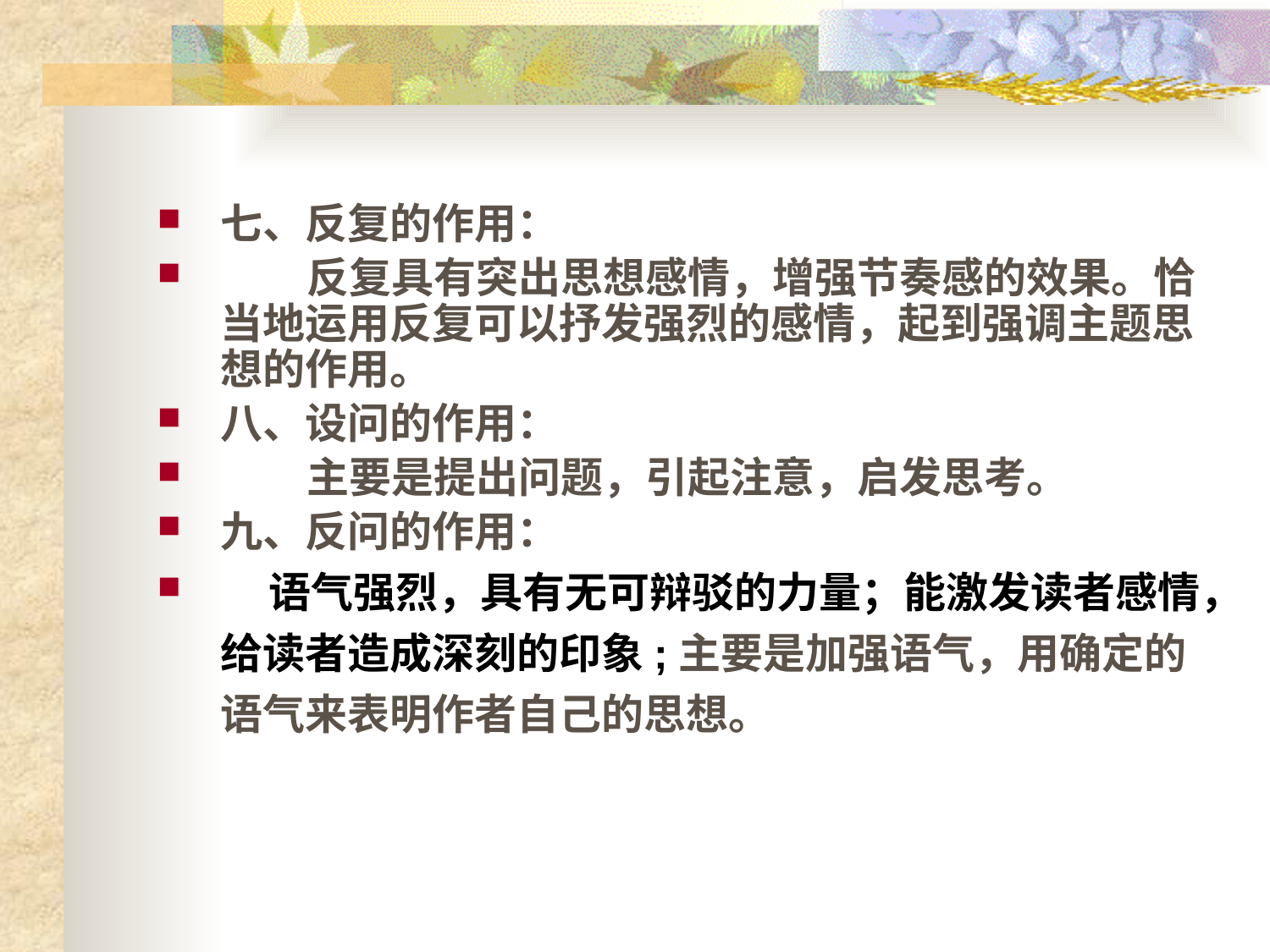

# 七、反复的作用：
        反复具有突出思想感情，增强节奏感的效果。恰当地运用反复可以抒发强烈的感情，起到强调主题思想的作用。
八、设问的作用：
        主要是提出问题，引起注意，启发思考。
九、反问的作用：
    语气强烈，具有无可辩驳的力量；能激发读者感情，给读者造成深刻的印象;主要是加强语气，用确定的语气来表明作者自己的思想。